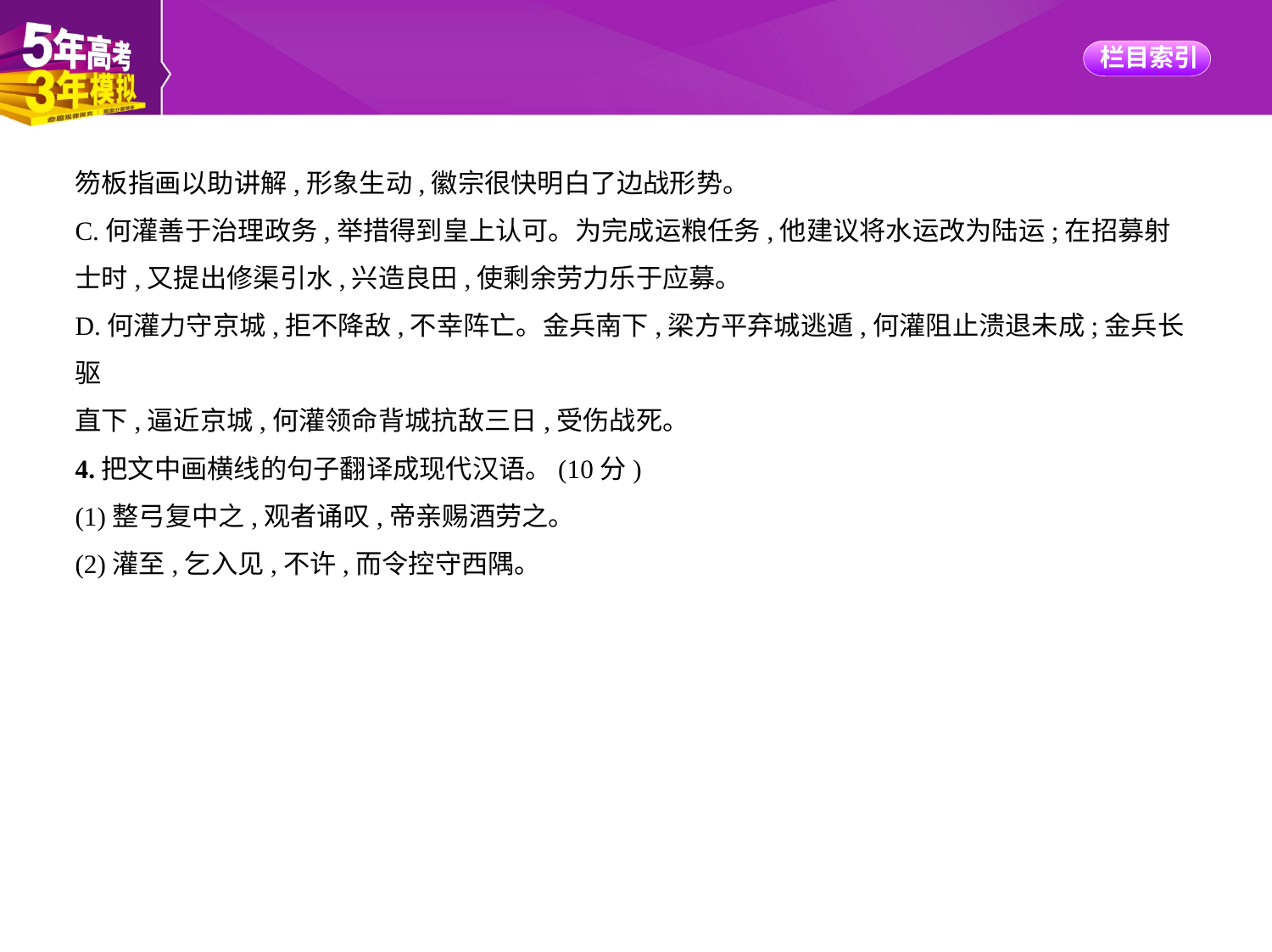

笏板指画以助讲解,形象生动,徽宗很快明白了边战形势。
C.何灌善于治理政务,举措得到皇上认可。为完成运粮任务,他建议将水运改为陆运;在招募射
士时,又提出修渠引水,兴造良田,使剩余劳力乐于应募。
D.何灌力守京城,拒不降敌,不幸阵亡。金兵南下,梁方平弃城逃遁,何灌阻止溃退未成;金兵长驱
直下,逼近京城,何灌领命背城抗敌三日,受伤战死。
4.把文中画横线的句子翻译成现代汉语。(10分)
(1)整弓复中之,观者诵叹,帝亲赐酒劳之。
(2)灌至,乞入见,不许,而令控守西隅。